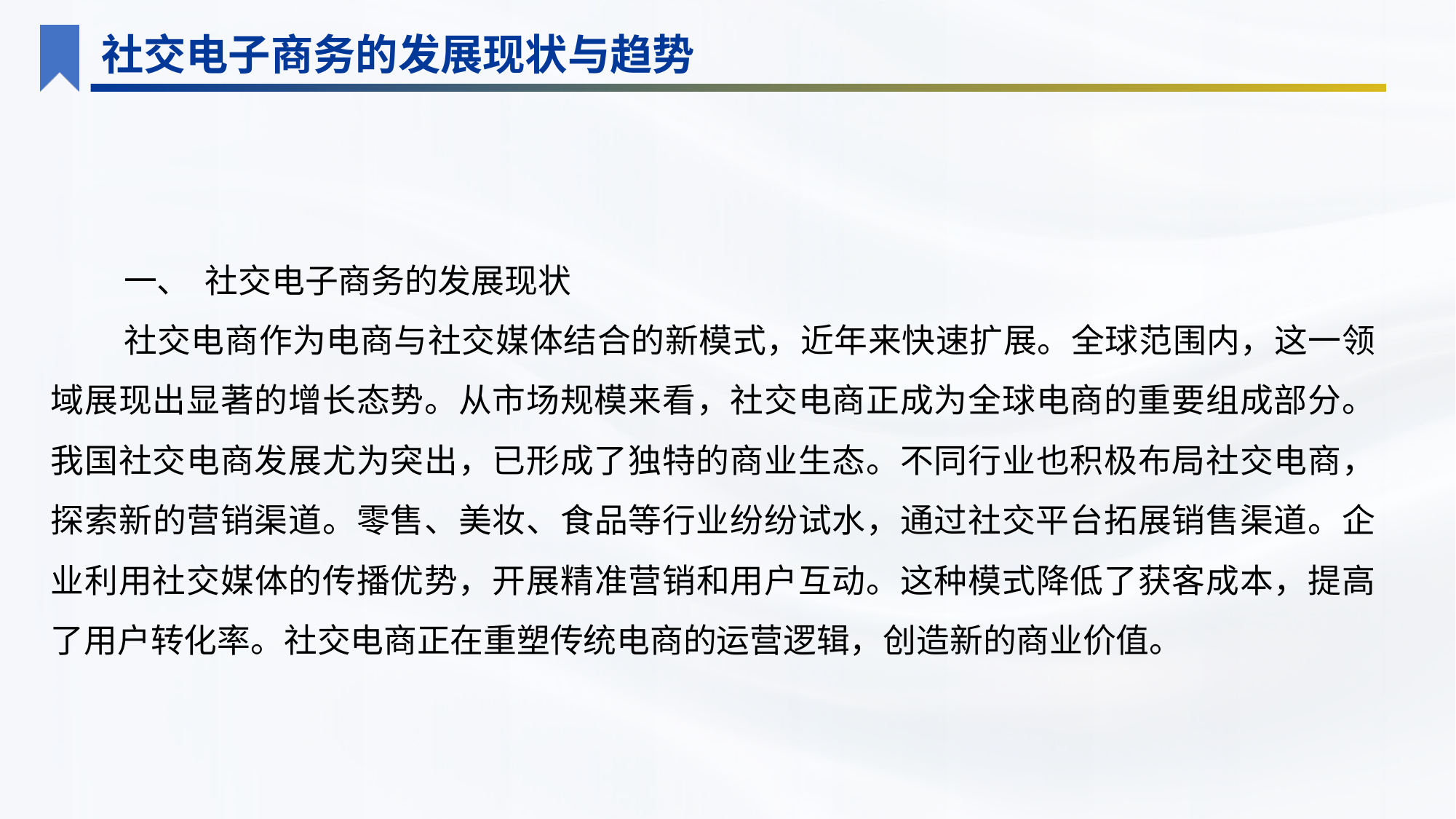

社交电子商务的发展现状与趋势
一、  社交电子商务的发展现状
社交电商作为电商与社交媒体结合的新模式，近年来快速扩展。全球范围内，这一领域展现出显著的增长态势。从市场规模来看，社交电商正成为全球电商的重要组成部分。我国社交电商发展尤为突出，已形成了独特的商业生态。不同行业也积极布局社交电商，探索新的营销渠道。零售、美妆、食品等行业纷纷试水，通过社交平台拓展销售渠道。企业利用社交媒体的传播优势，开展精准营销和用户互动。这种模式降低了获客成本，提高了用户转化率。社交电商正在重塑传统电商的运营逻辑，创造新的商业价值。